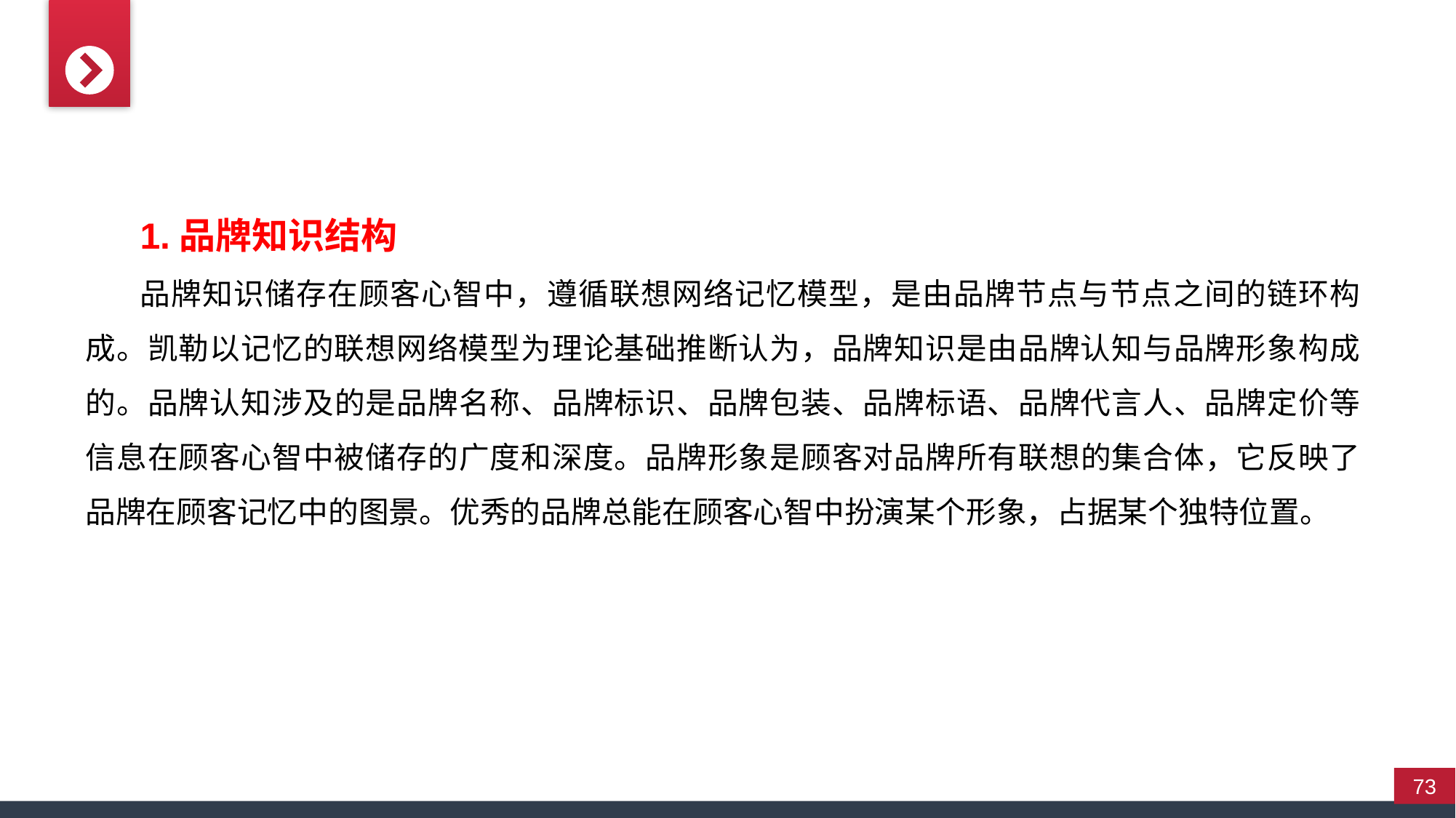

1.品牌知识结构
品牌知识储存在顾客心智中，遵循联想网络记忆模型，是由品牌节点与节点之间的链环构成。凯勒以记忆的联想网络模型为理论基础推断认为，品牌知识是由品牌认知与品牌形象构成的。品牌认知涉及的是品牌名称、品牌标识、品牌包装、品牌标语、品牌代言人、品牌定价等信息在顾客心智中被储存的广度和深度。品牌形象是顾客对品牌所有联想的集合体，它反映了品牌在顾客记忆中的图景。优秀的品牌总能在顾客心智中扮演某个形象，占据某个独特位置。